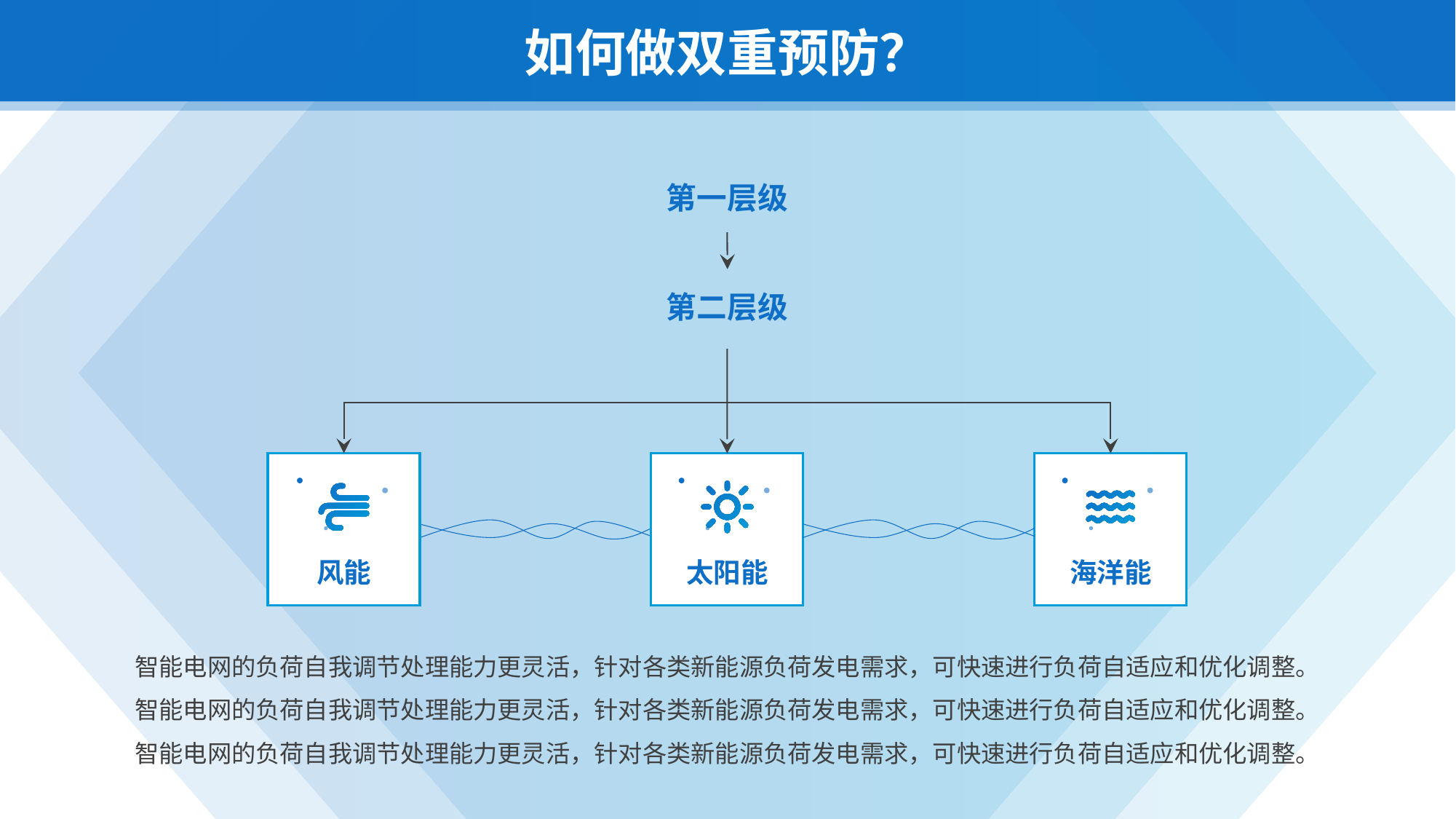

如何做双重预防？
第一层级

第二层级

风能
太阳能
海洋能
智能电网的负荷自我调节处理能力更灵活，针对各类新能源负荷发电需求，可快速进行负荷自适应和优化调整。
智能电网的负荷自我调节处理能力更灵活，针对各类新能源负荷发电需求，可快速进行负荷自适应和优化调整。
智能电网的负荷自我调节处理能力更灵活，针对各类新能源负荷发电需求，可快速进行负荷自适应和优化调整。